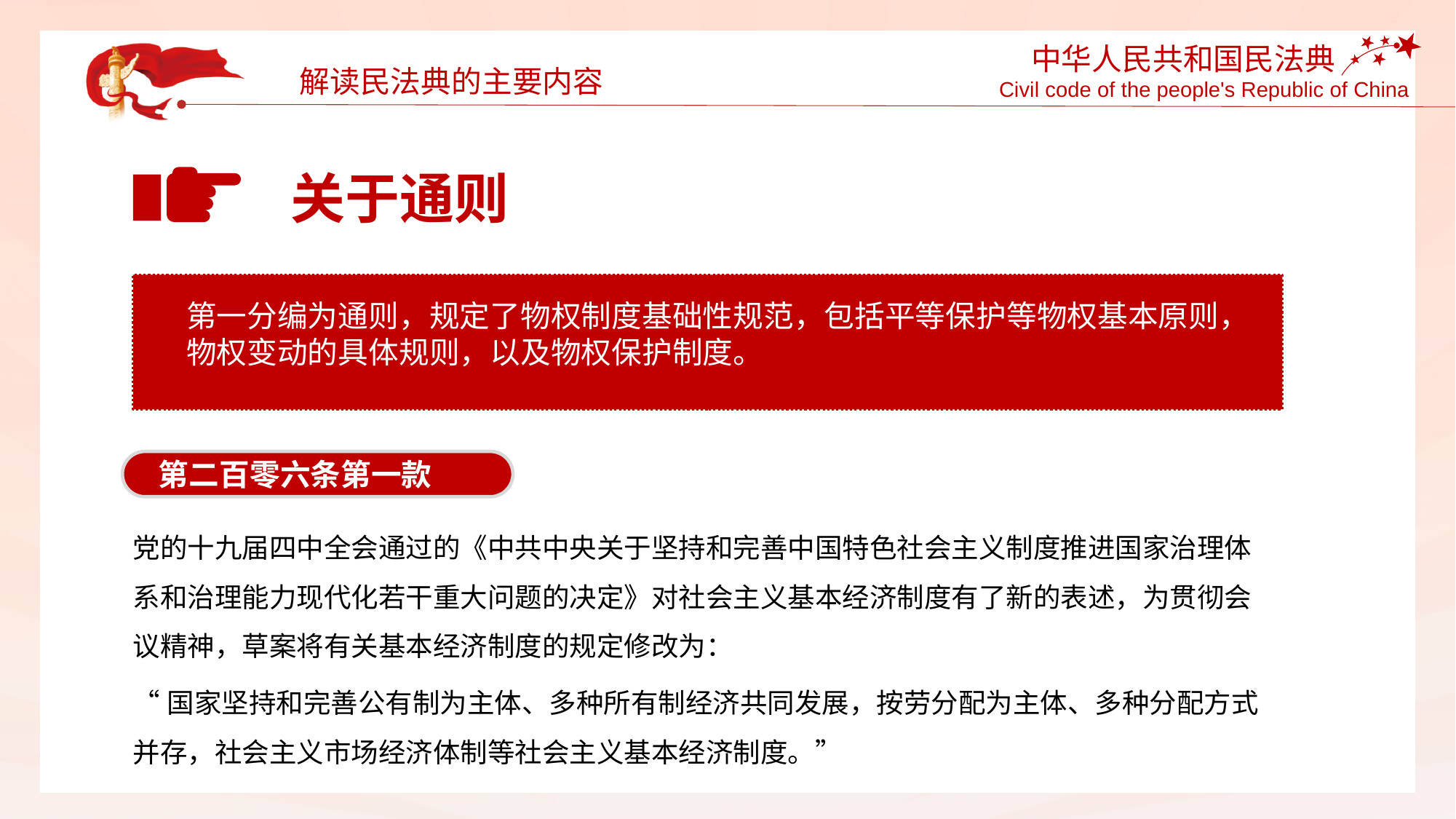

解读民法典的主要内容
关于通则

第一分编为通则，规定了物权制度基础性规范，包括平等保护等物权基本原则，物权变动的具体规则，以及物权保护制度。
第二百零六条第一款

党的十九届四中全会通过的《中共中央关于坚持和完善中国特色社会主义制度推进国家治理体系和治理能力现代化若干重大问题的决定》对社会主义基本经济制度有了新的表述，为贯彻会议精神，草案将有关基本经济制度的规定修改为：
“国家坚持和完善公有制为主体、多种所有制经济共同发展，按劳分配为主体、多种分配方式并存，社会主义市场经济体制等社会主义基本经济制度。”